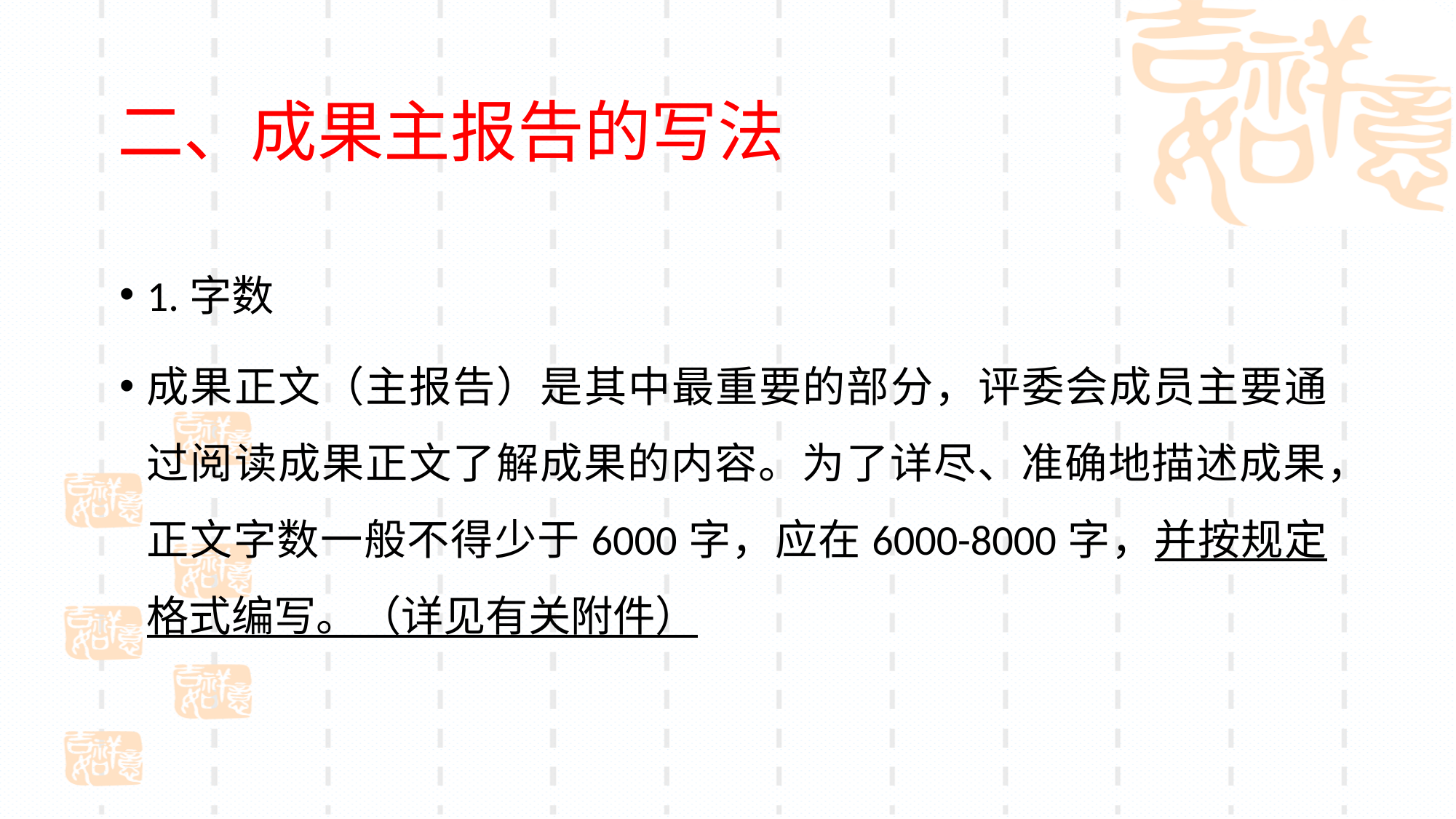

二、成果主报告的写法
1.字数
成果正文（主报告）是其中最重要的部分，评委会成员主要通过阅读成果正文了解成果的内容。为了详尽、准确地描述成果，正文字数一般不得少于6000字，应在6000-8000字，并按规定格式编写。（详见有关附件）